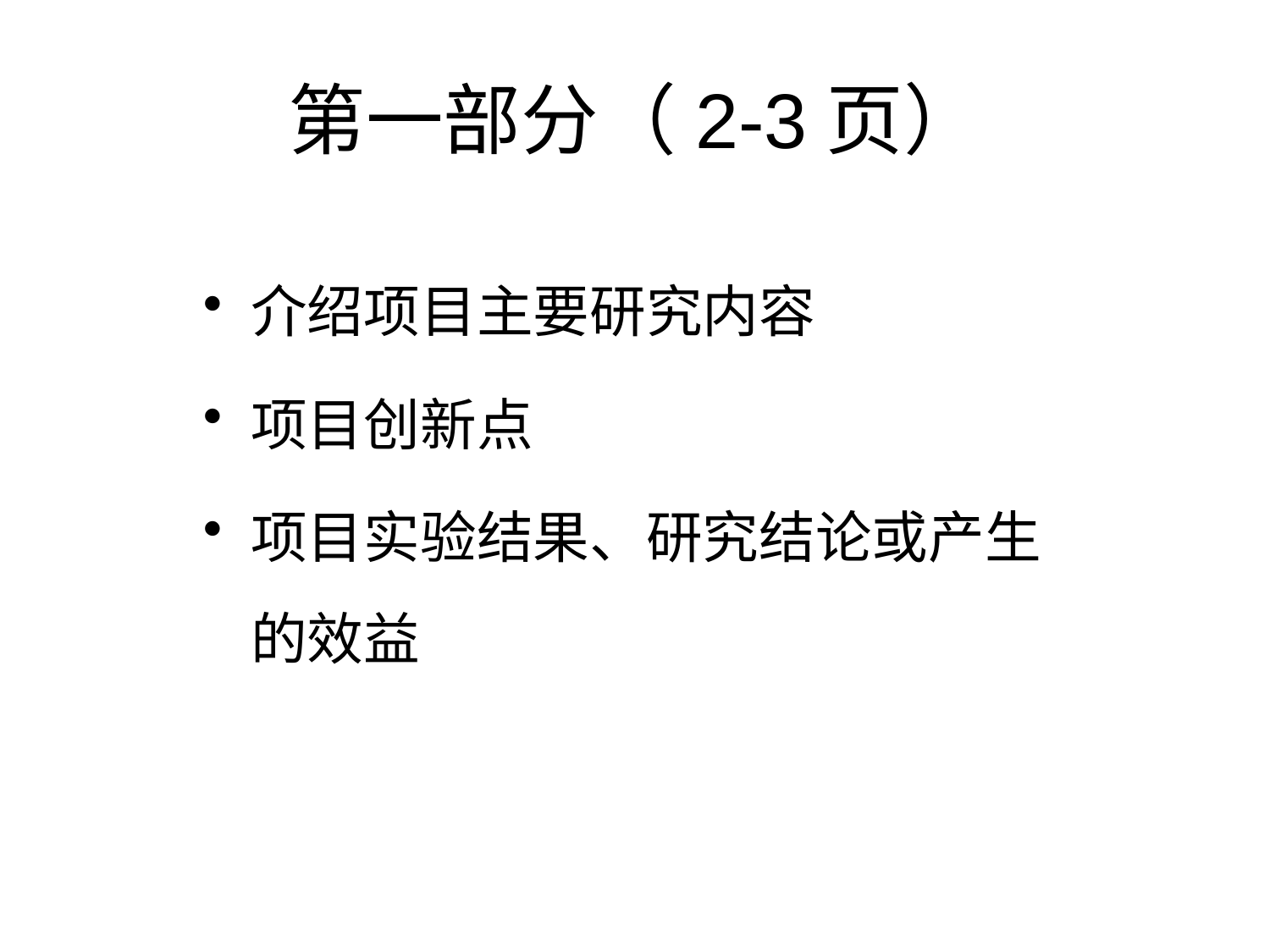

# 第一部分（2-3页）
介绍项目主要研究内容
项目创新点
项目实验结果、研究结论或产生的效益